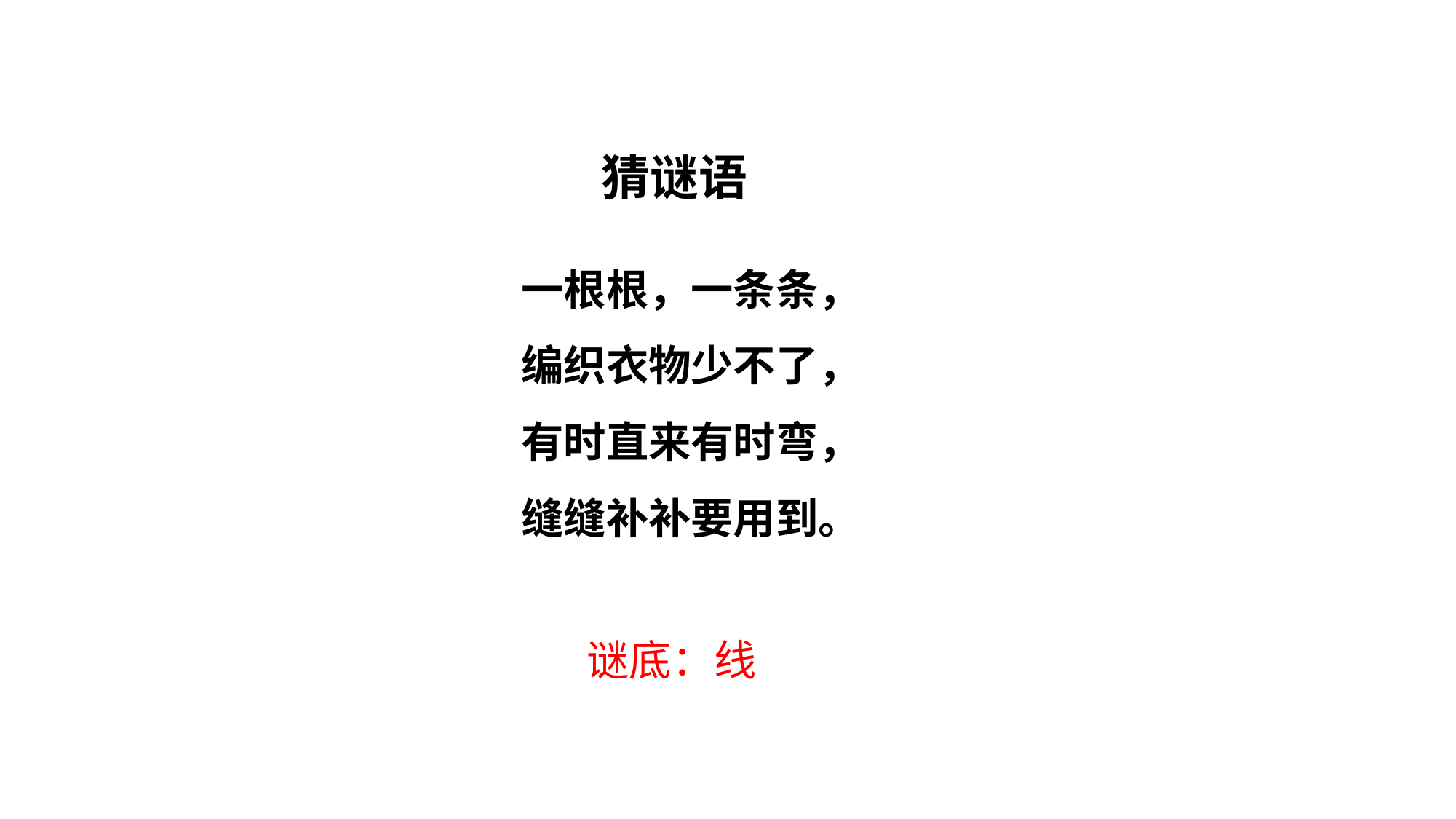

猜谜语
一根根，一条条，
编织衣物少不了，
有时直来有时弯，
缝缝补补要用到。
谜底：线